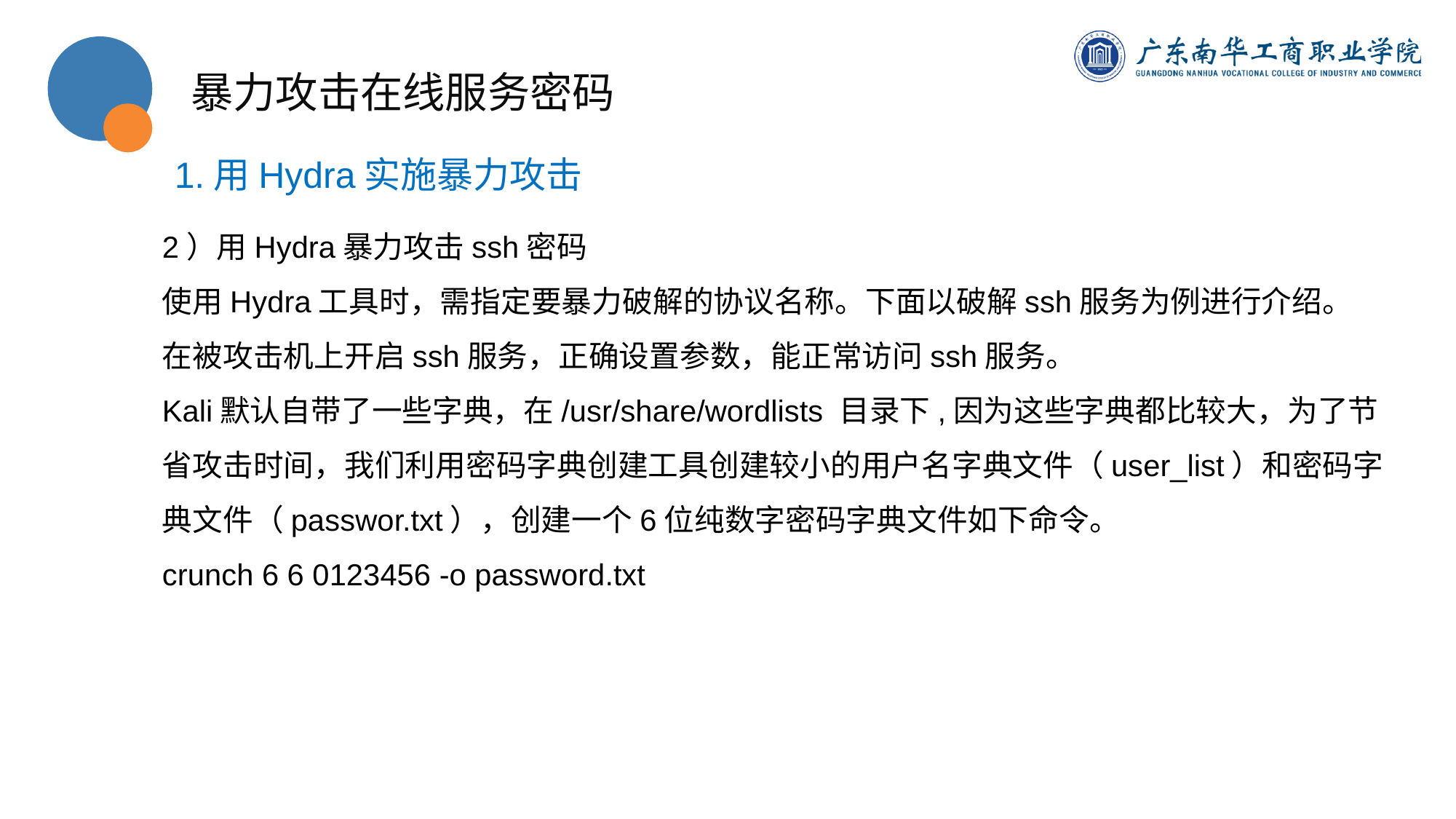

暴力攻击在线服务密码

1.用Hydra实施暴力攻击
2）用Hydra暴力攻击ssh密码
使用Hydra工具时，需指定要暴力破解的协议名称。下面以破解ssh服务为例进行介绍。
在被攻击机上开启ssh服务，正确设置参数，能正常访问ssh服务。
Kali默认自带了一些字典，在/usr/share/wordlists 目录下,因为这些字典都比较大，为了节省攻击时间，我们利用密码字典创建工具创建较小的用户名字典文件（user_list）和密码字典文件（passwor.txt），创建一个6位纯数字密码字典文件如下命令。
crunch 6 6 0123456 -o password.txt